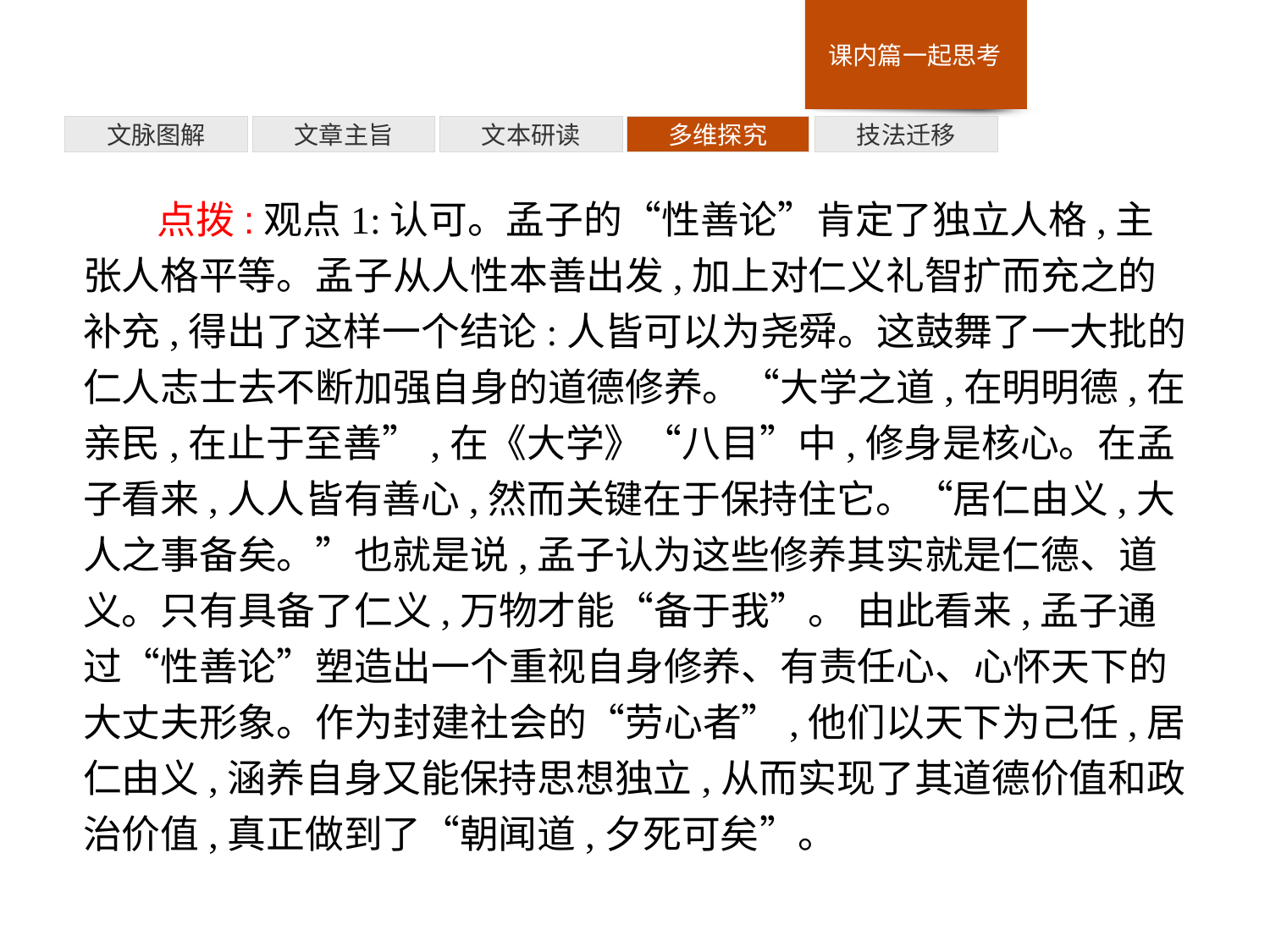

技法迁移
多维探究
文本研读
文章主旨
文脉图解
点拨:观点1:认可。孟子的“性善论”肯定了独立人格,主张人格平等。孟子从人性本善出发,加上对仁义礼智扩而充之的补充,得出了这样一个结论:人皆可以为尧舜。这鼓舞了一大批的仁人志士去不断加强自身的道德修养。“大学之道,在明明德,在亲民,在止于至善”,在《大学》“八目”中,修身是核心。在孟子看来,人人皆有善心,然而关键在于保持住它。“居仁由义,大人之事备矣。”也就是说,孟子认为这些修养其实就是仁德、道义。只有具备了仁义,万物才能“备于我”。 由此看来,孟子通过“性善论”塑造出一个重视自身修养、有责任心、心怀天下的大丈夫形象。作为封建社会的“劳心者”,他们以天下为己任,居仁由义,涵养自身又能保持思想独立,从而实现了其道德价值和政治价值,真正做到了“朝闻道,夕死可矣”。